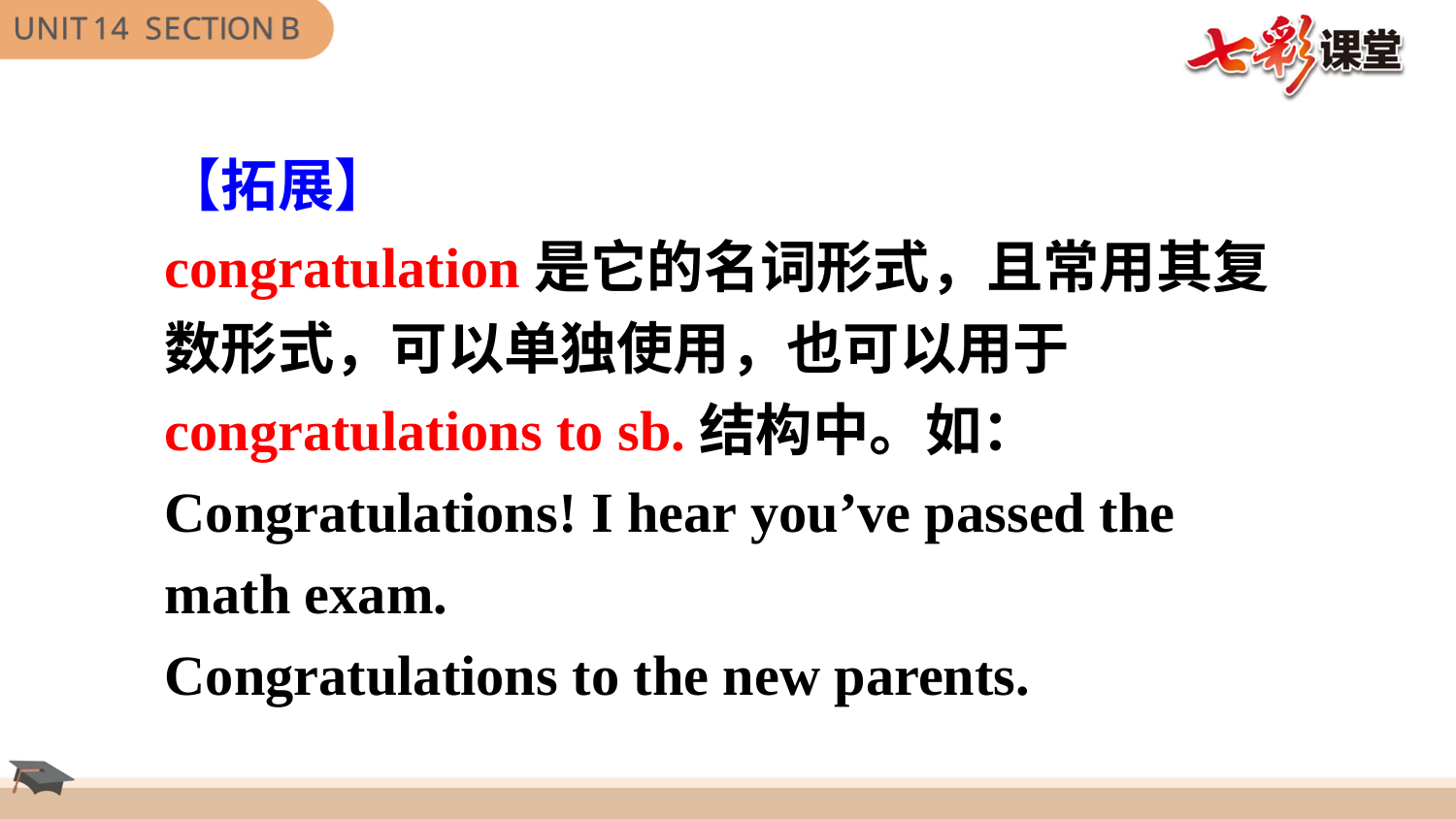

【拓展】
congratulation是它的名词形式，且常用其复数形式，可以单独使用，也可以用于
congratulations to sb.结构中。如：
Congratulations! I hear you’ve passed the
math exam.
Congratulations to the new parents.